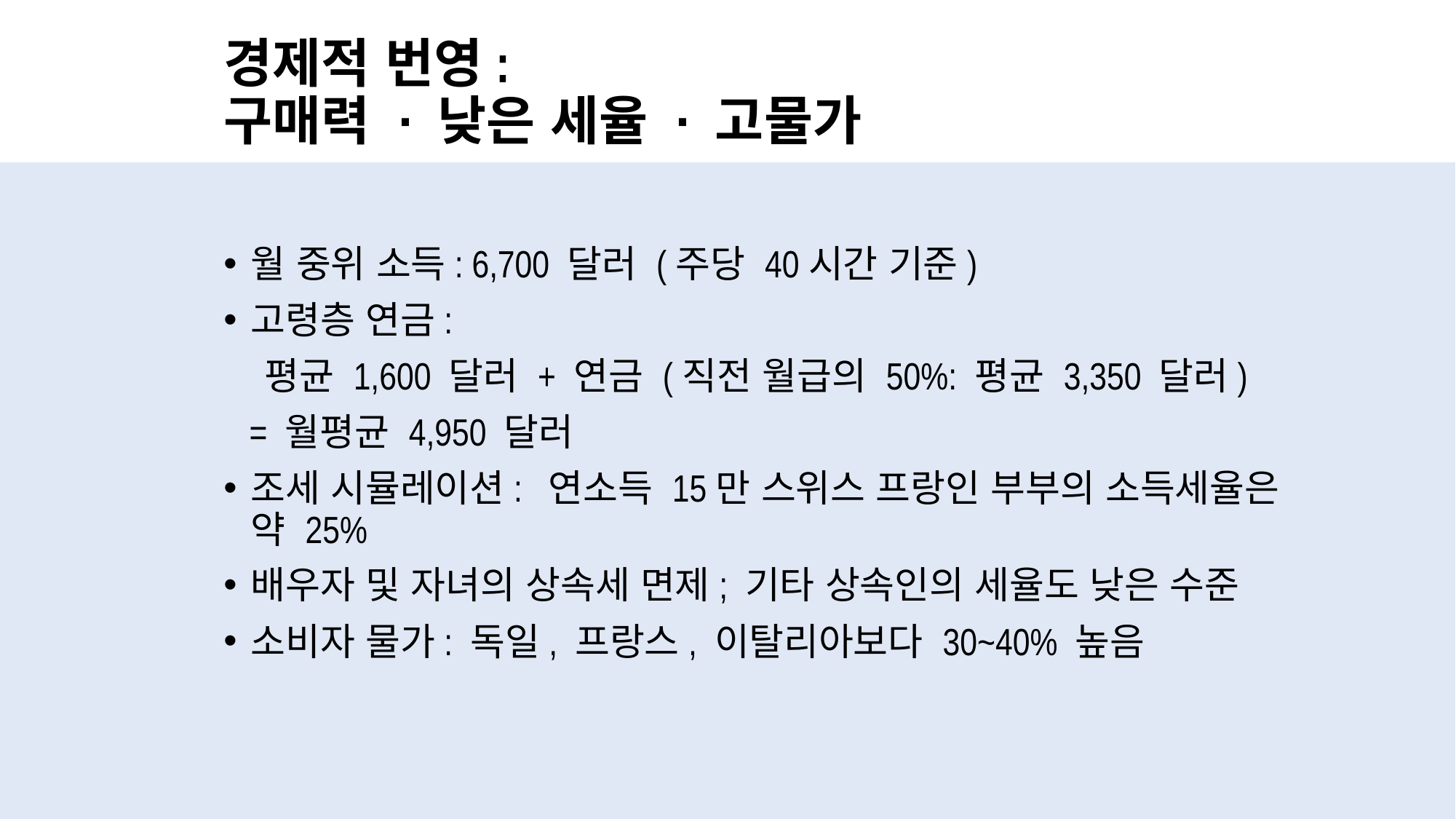

# 경제적 번영: 구매력 · 낮은 세율 · 고물가

월 중위 소득: 6,700 달러 (주당 40시간 기준)
고령층 연금:
   평균 1,600 달러 + 연금 (직전 월급의 50%: 평균 3,350 달러)
   = 월평균 4,950 달러
조세 시뮬레이션:  연소득 15만 스위스 프랑인 부부의 소득세율은 약 25%
배우자 및 자녀의 상속세 면제; 기타 상속인의 세율도 낮은 수준
소비자 물가: 독일, 프랑스, 이탈리아보다 30~40% 높음